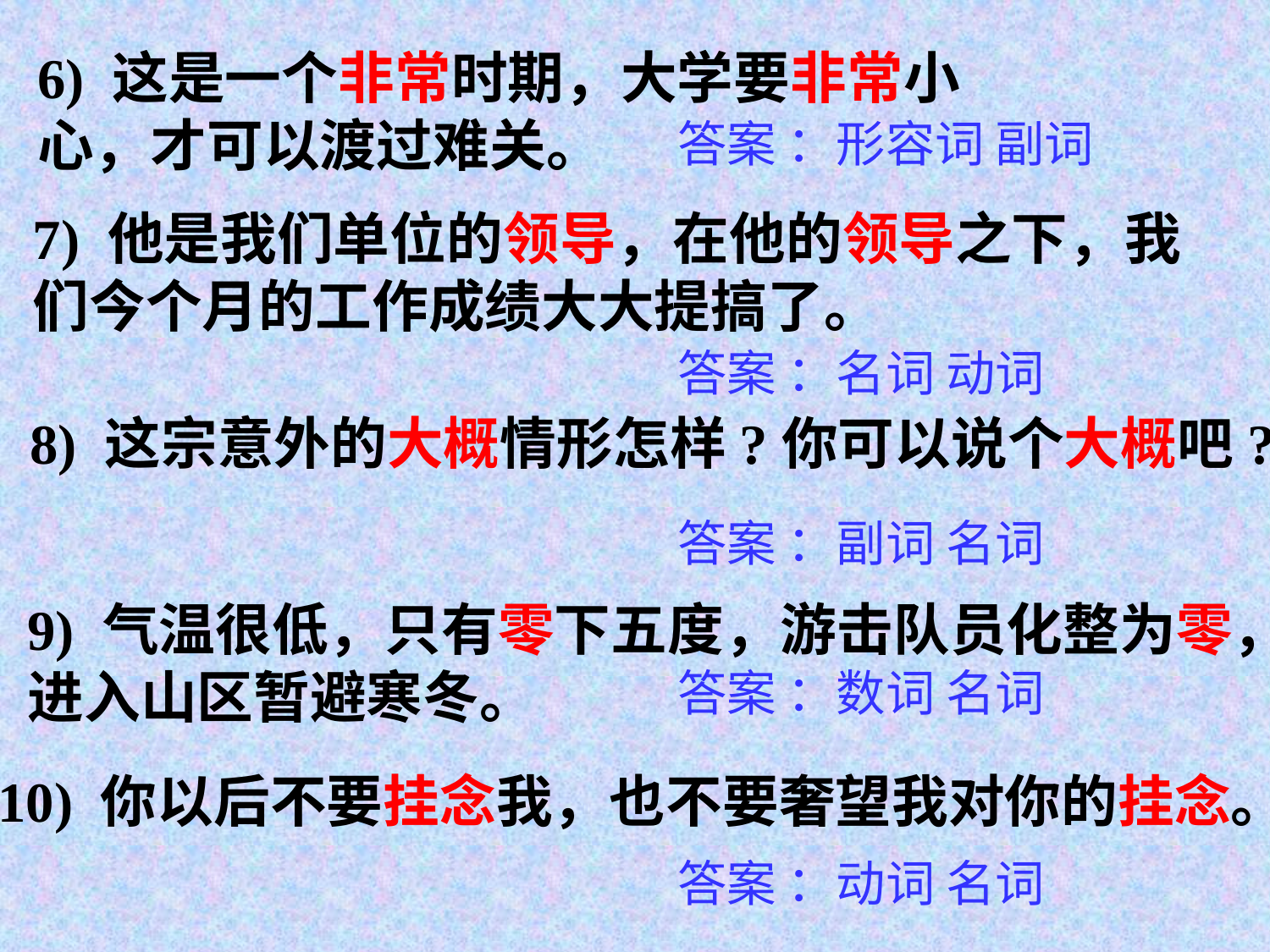

6) 这是一个非常时期，大学要非常小心，才可以渡过难关。
答案 ：形容词 副词

7) 他是我们单位的领导，在他的领导之下，我们今个月的工作成绩大大提搞了。

答案 ：名词 动词

8) 这宗意外的大概情形怎样?你可以说个大概吧?

答案 ：副词 名词
9) 气温很低，只有零下五度，游击队员化整为零，进入山区暂避寒冬。

答案 ：数词 名词

10) 你以后不要挂念我，也不要奢望我对你的挂念。
答案 ：动词 名词